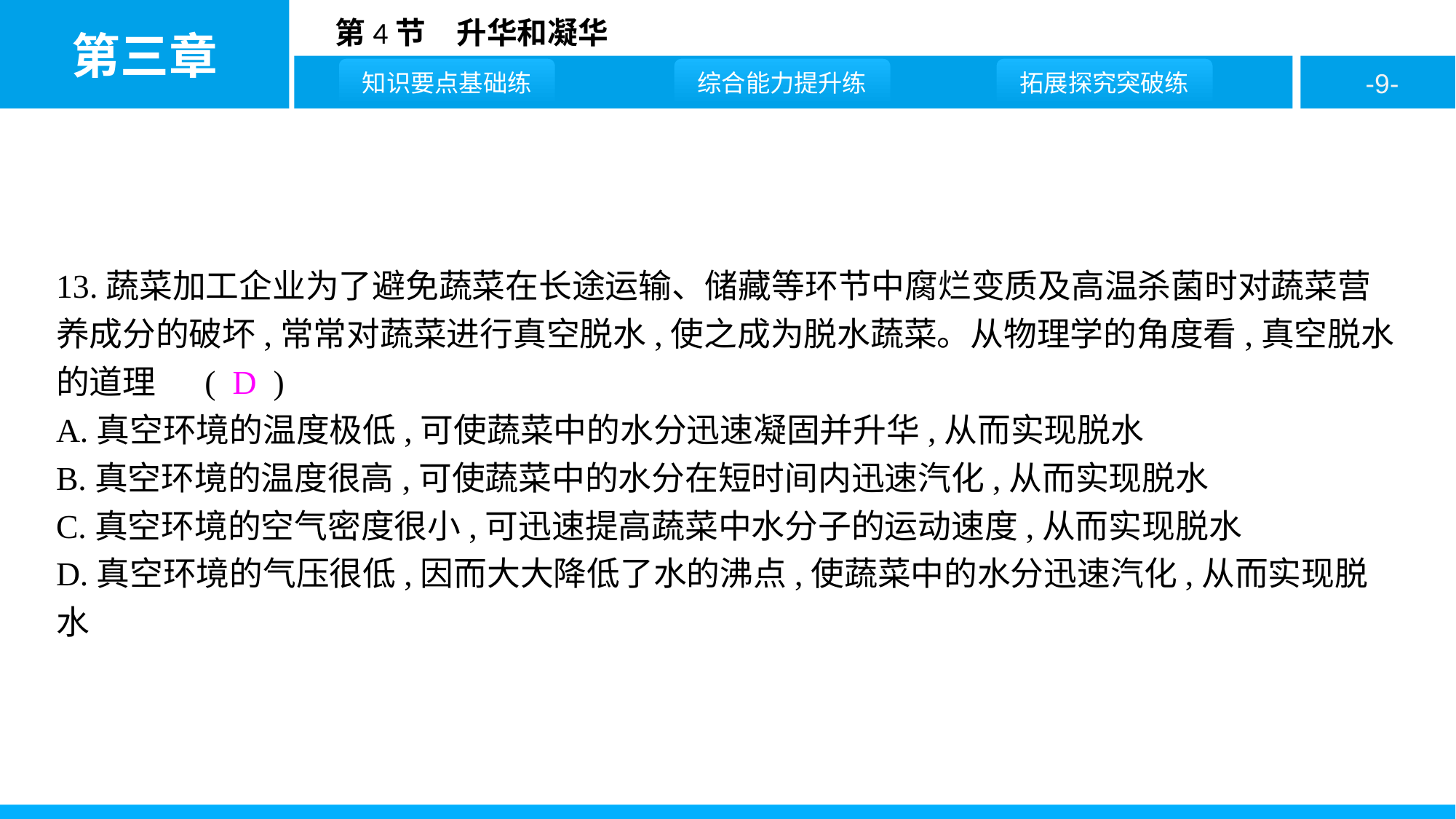

13.蔬菜加工企业为了避免蔬菜在长途运输、储藏等环节中腐烂变质及高温杀菌时对蔬菜营养成分的破坏,常常对蔬菜进行真空脱水,使之成为脱水蔬菜。从物理学的角度看,真空脱水的道理是 (  D  )
A.真空环境的温度极低,可使蔬菜中的水分迅速凝固并升华,从而实现脱水
B.真空环境的温度很高,可使蔬菜中的水分在短时间内迅速汽化,从而实现脱水
C.真空环境的空气密度很小,可迅速提高蔬菜中水分子的运动速度,从而实现脱水
D.真空环境的气压很低,因而大大降低了水的沸点,使蔬菜中的水分迅速汽化,从而实现脱水